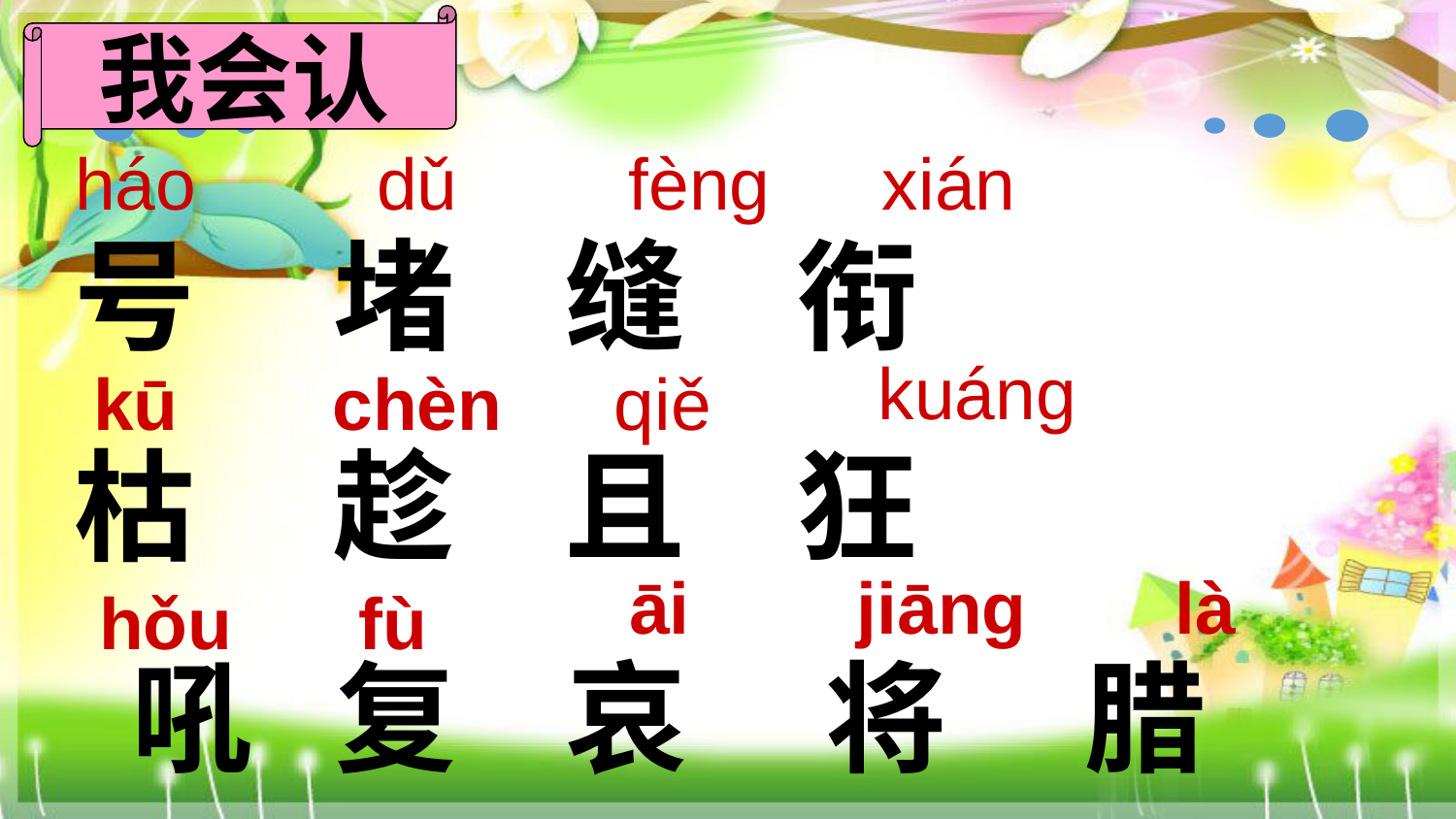

我会认
háo
dǔ
fèng
xián
号     堵    缝    衔
枯     趁    且    狂
 吼   复    哀     将     腊
kuáng
kū
chèn
qiě
āi
jiāng
là
hǒu
fù